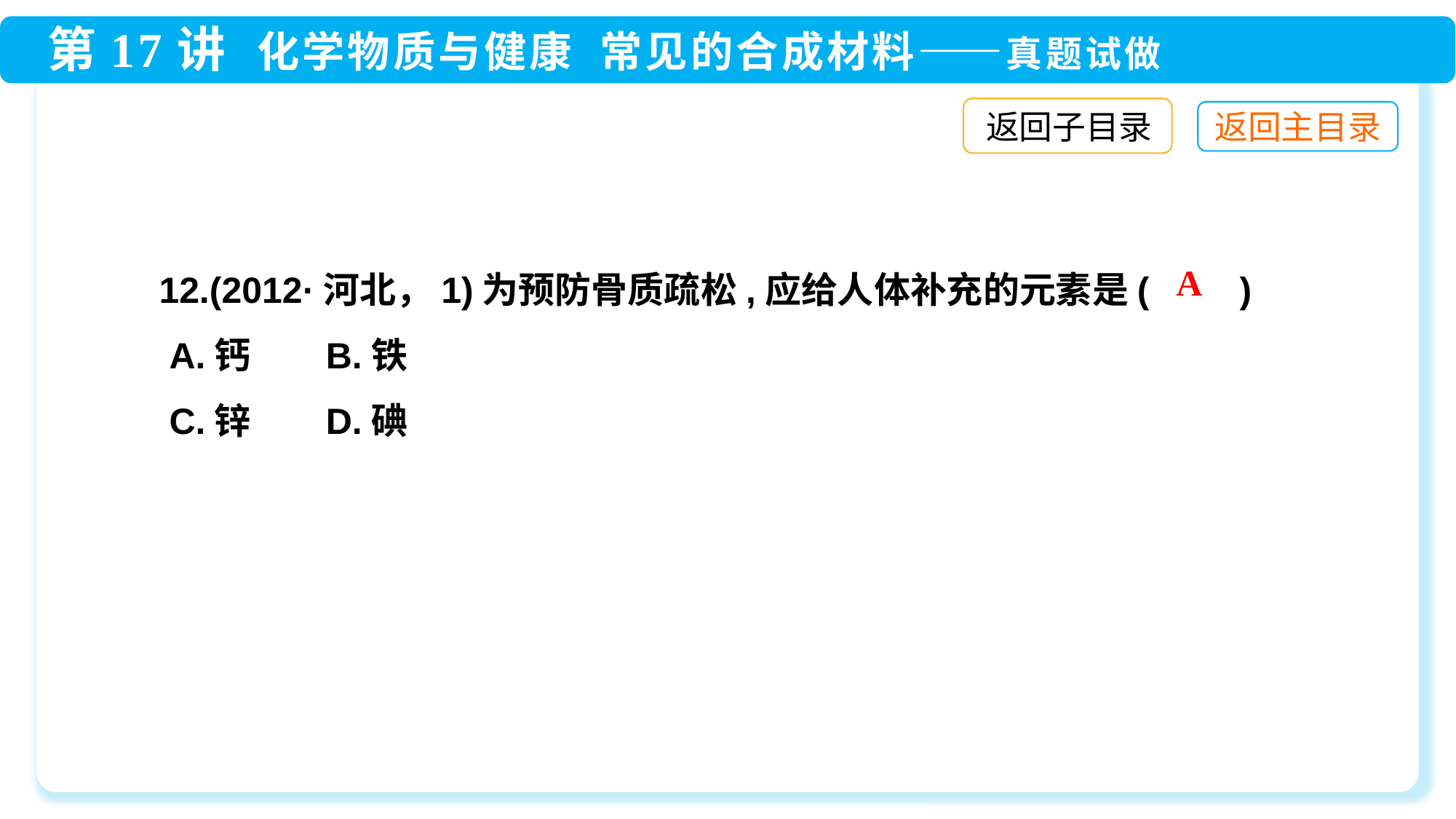

返回子目录

12.(2012·河北，1)为预防骨质疏松,应给人体补充的元素是(　　)
 A.钙	      B.铁
 C.锌	      D.碘
A